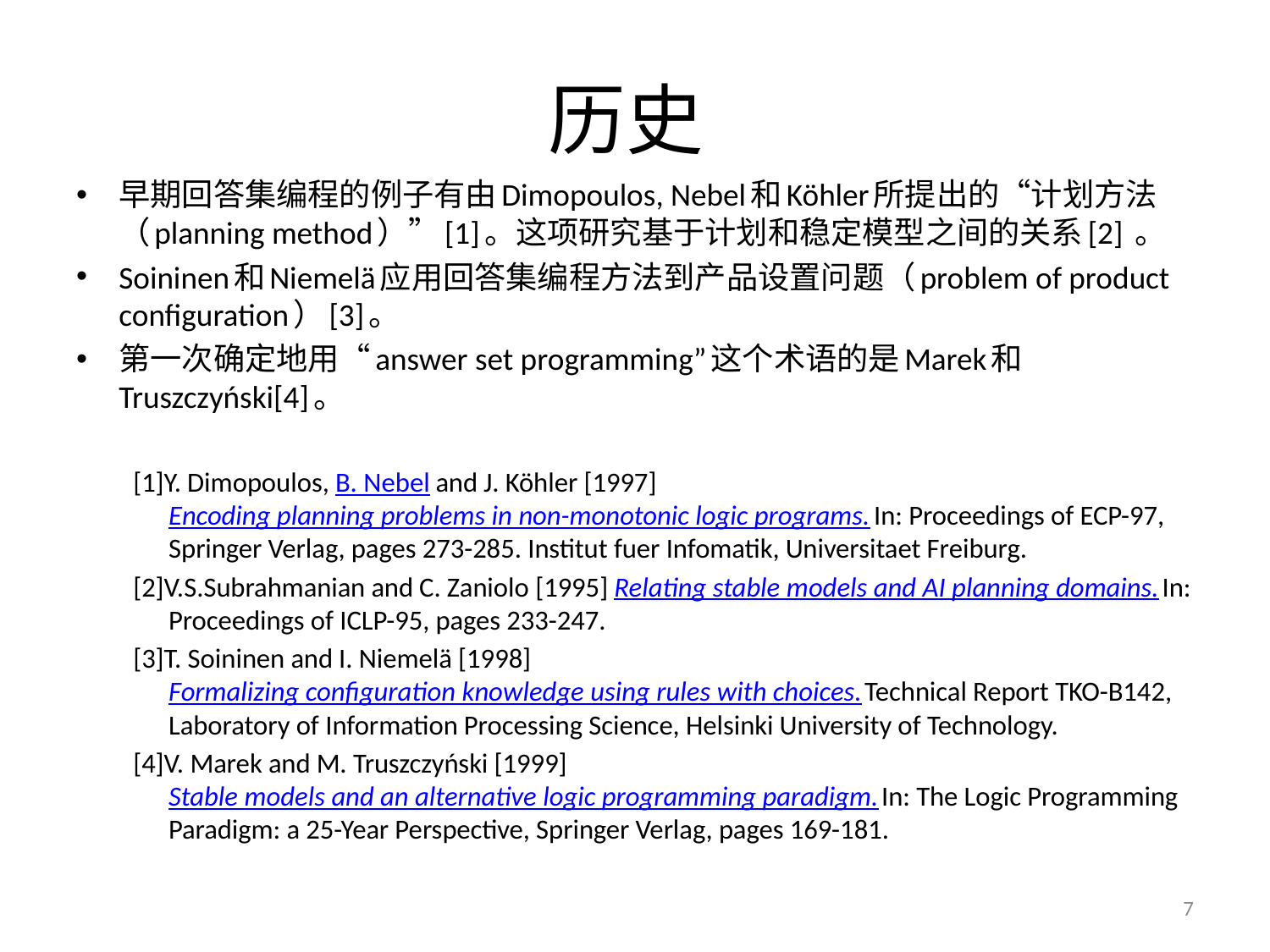

# 历史
早期回答集编程的例子有由Dimopoulos, Nebel和Köhler所提出的“计划方法（planning method）”[1]。这项研究基于计划和稳定模型之间的关系[2] 。
Soininen和Niemelä应用回答集编程方法到产品设置问题（problem of product configuration）[3]。
第一次确定地用“answer set programming”这个术语的是Marek和Truszczyński[4]。

[1]Y. Dimopoulos, B. Nebel and J. Köhler [1997] Encoding planning problems in non-monotonic logic programs. In: Proceedings of ECP-97, Springer Verlag, pages 273-285. Institut fuer Infomatik, Universitaet Freiburg.
[2]V.S.Subrahmanian and C. Zaniolo [1995] Relating stable models and AI planning domains. In: Proceedings of ICLP-95, pages 233-247.
[3]T. Soininen and I. Niemelä [1998] Formalizing configuration knowledge using rules with choices. Technical Report TKO-B142, Laboratory of Information Processing Science, Helsinki University of Technology.
[4]V. Marek and M. Truszczyński [1999] Stable models and an alternative logic programming paradigm. In: The Logic Programming Paradigm: a 25-Year Perspective, Springer Verlag, pages 169-181.
7